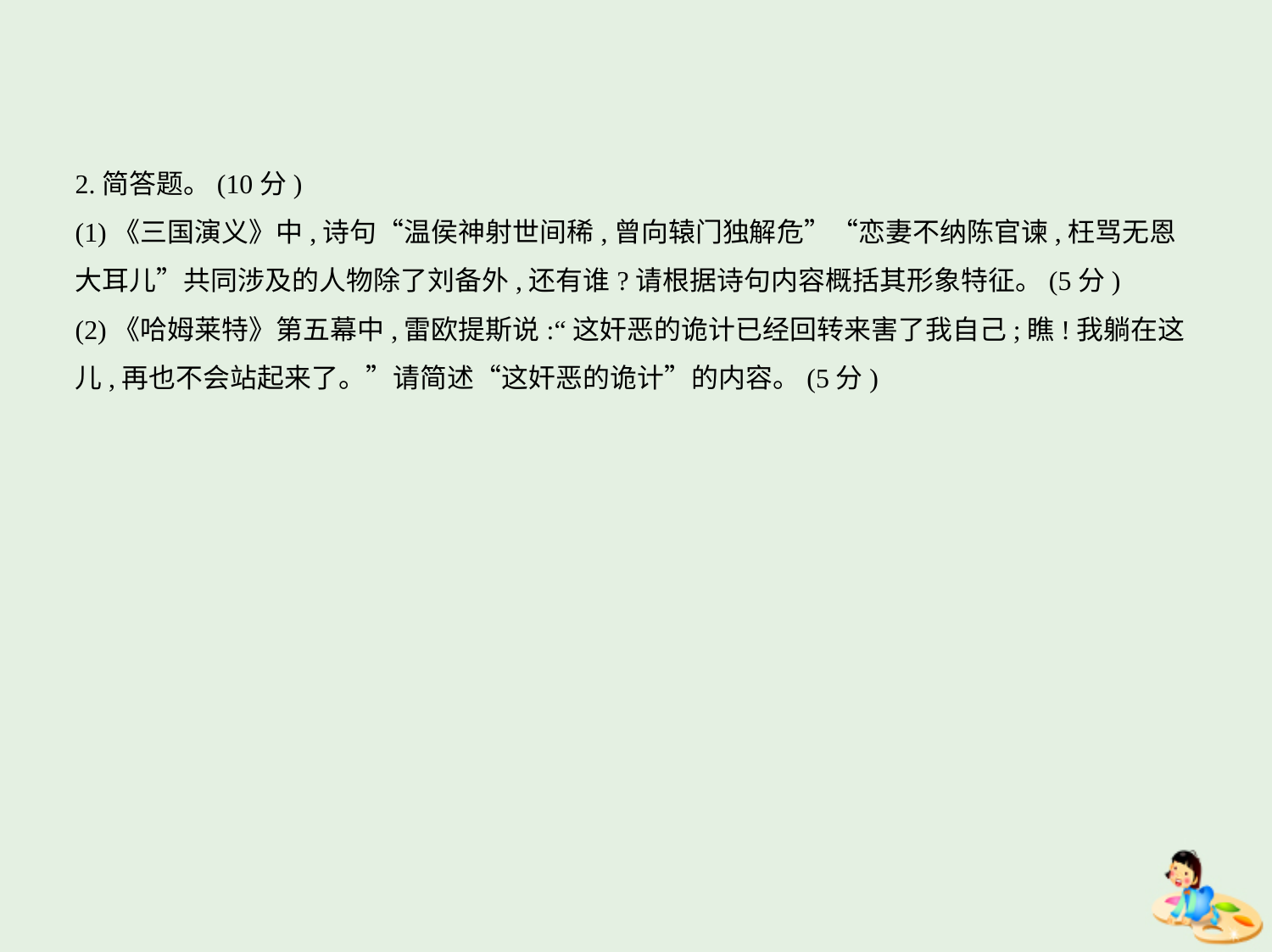

2.简答题。(10分)
(1)《三国演义》中,诗句“温侯神射世间稀,曾向辕门独解危”“恋妻不纳陈官谏,枉骂无恩
大耳儿”共同涉及的人物除了刘备外,还有谁?请根据诗句内容概括其形象特征。(5分)
(2)《哈姆莱特》第五幕中,雷欧提斯说:“这奸恶的诡计已经回转来害了我自己;瞧!我躺在这
儿,再也不会站起来了。”请简述“这奸恶的诡计”的内容。(5分)